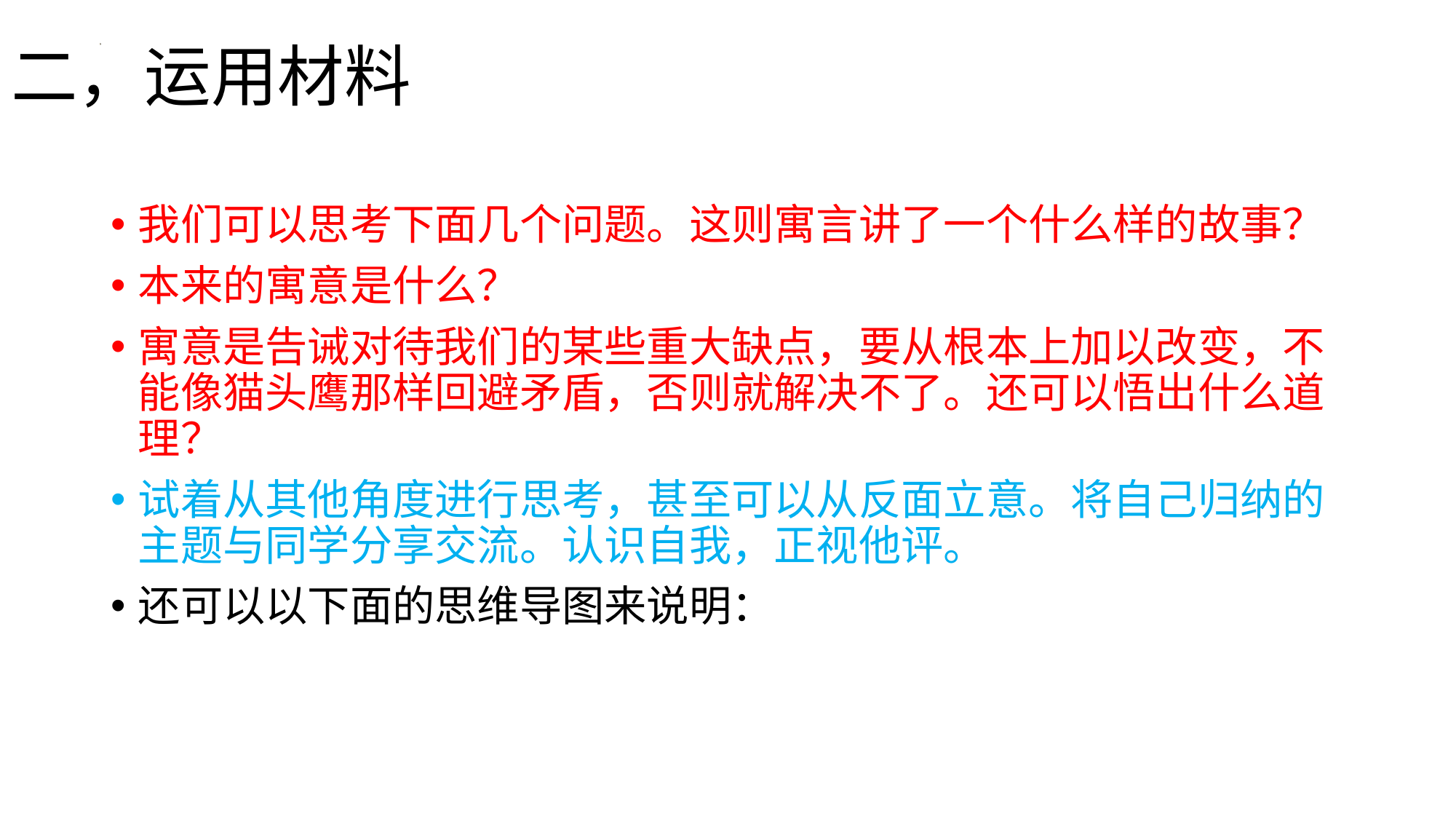

# 二，运用材料
我们可以思考下面几个问题。这则寓言讲了一个什么样的故事？
本来的寓意是什么？
寓意是告诫对待我们的某些重大缺点，要从根本上加以改变，不能像猫头鹰那样回避矛盾，否则就解决不了。还可以悟出什么道理？
试着从其他角度进行思考，甚至可以从反面立意。将自己归纳的主题与同学分享交流。认识自我，正视他评。
还可以以下面的思维导图来说明：